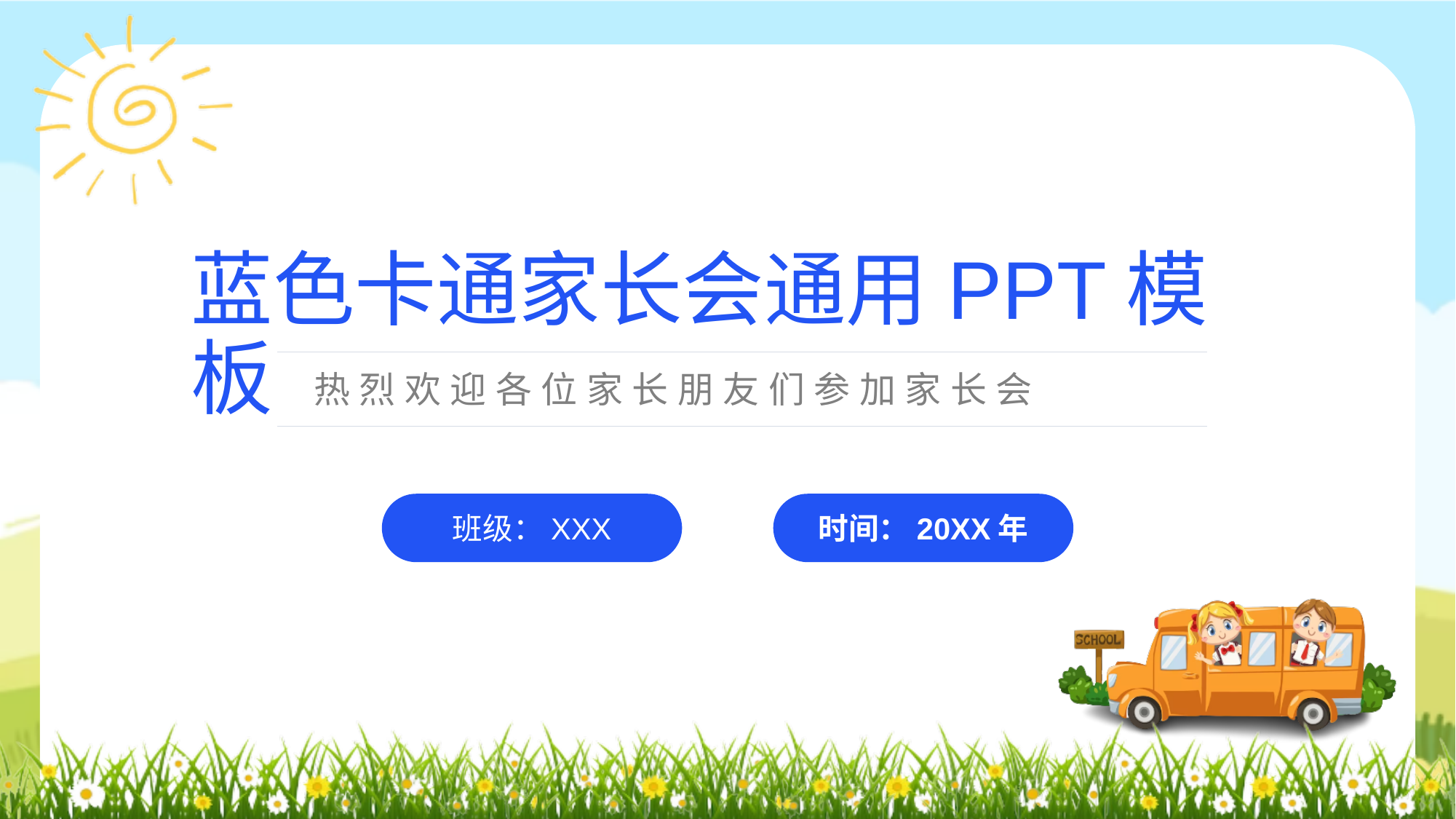

蓝色卡通家长会通用PPT模板
热烈欢迎各位家长朋友们参加家长会

班级：XXX

时间：20XX年